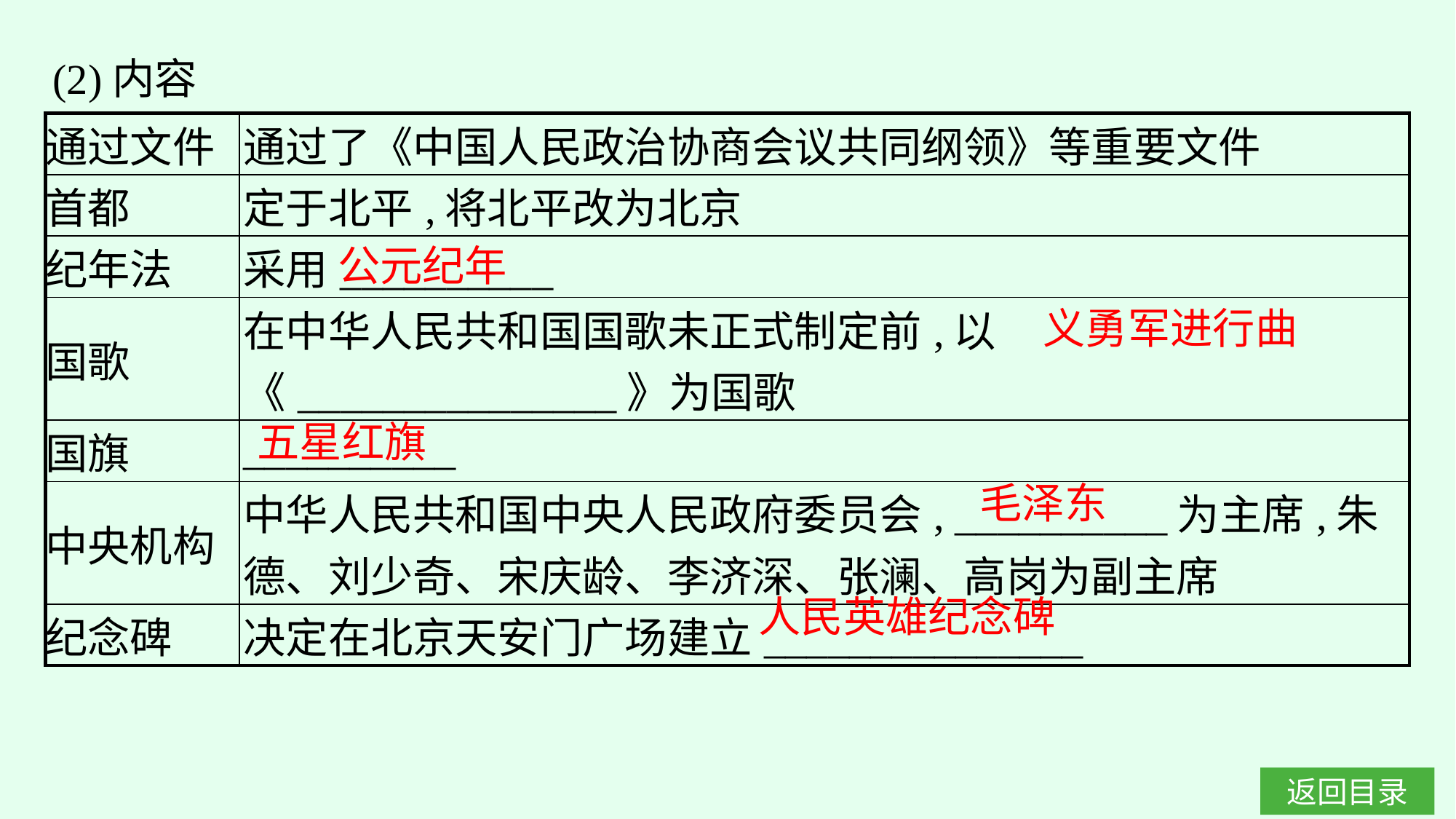

(2)内容
| 通过文件 | 通过了《中国人民政治协商会议共同纲领》等重要文件 |
| --- | --- |
| 首都 | 定于北平,将北平改为北京 |
| 纪年法 | 采用\_\_\_\_\_\_\_\_\_\_ |
| 国歌 | 在中华人民共和国国歌未正式制定前,以《\_\_\_\_\_\_\_\_\_\_\_\_\_\_\_》为国歌 |
| 国旗 | \_\_\_\_\_\_\_\_\_\_ |
| 中央机构 | 中华人民共和国中央人民政府委员会, \_\_\_\_\_\_\_\_\_\_为主席,朱德、刘少奇、宋庆龄、李济深、张澜、高岗为副主席 |
| 纪念碑 | 决定在北京天安门广场建立\_\_\_\_\_\_\_\_\_\_\_\_\_\_\_ |
公元纪年
义勇军进行曲
五星红旗
毛泽东
人民英雄纪念碑